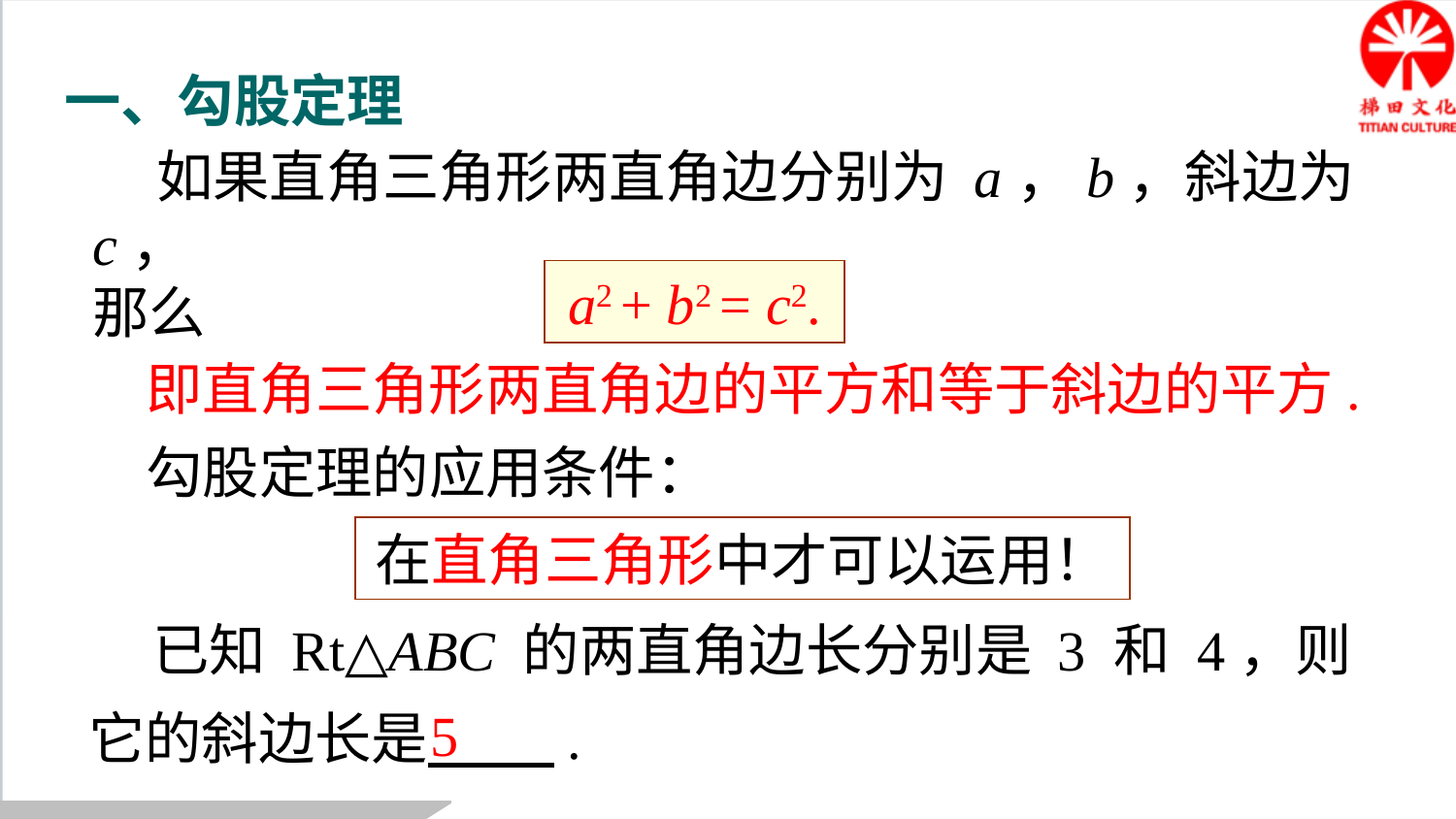

一、勾股定理
    如果直角三角形两直角边分别为 a，b，斜边为 c，
那么
a2 + b2 = c2.
即直角三角形两直角边的平方和等于斜边的平方.
勾股定理的应用条件：
在直角三角形中才可以运用！
    已知 Rt△ABC 的两直角边长分别是 3 和 4，则它的斜边长是          .
5